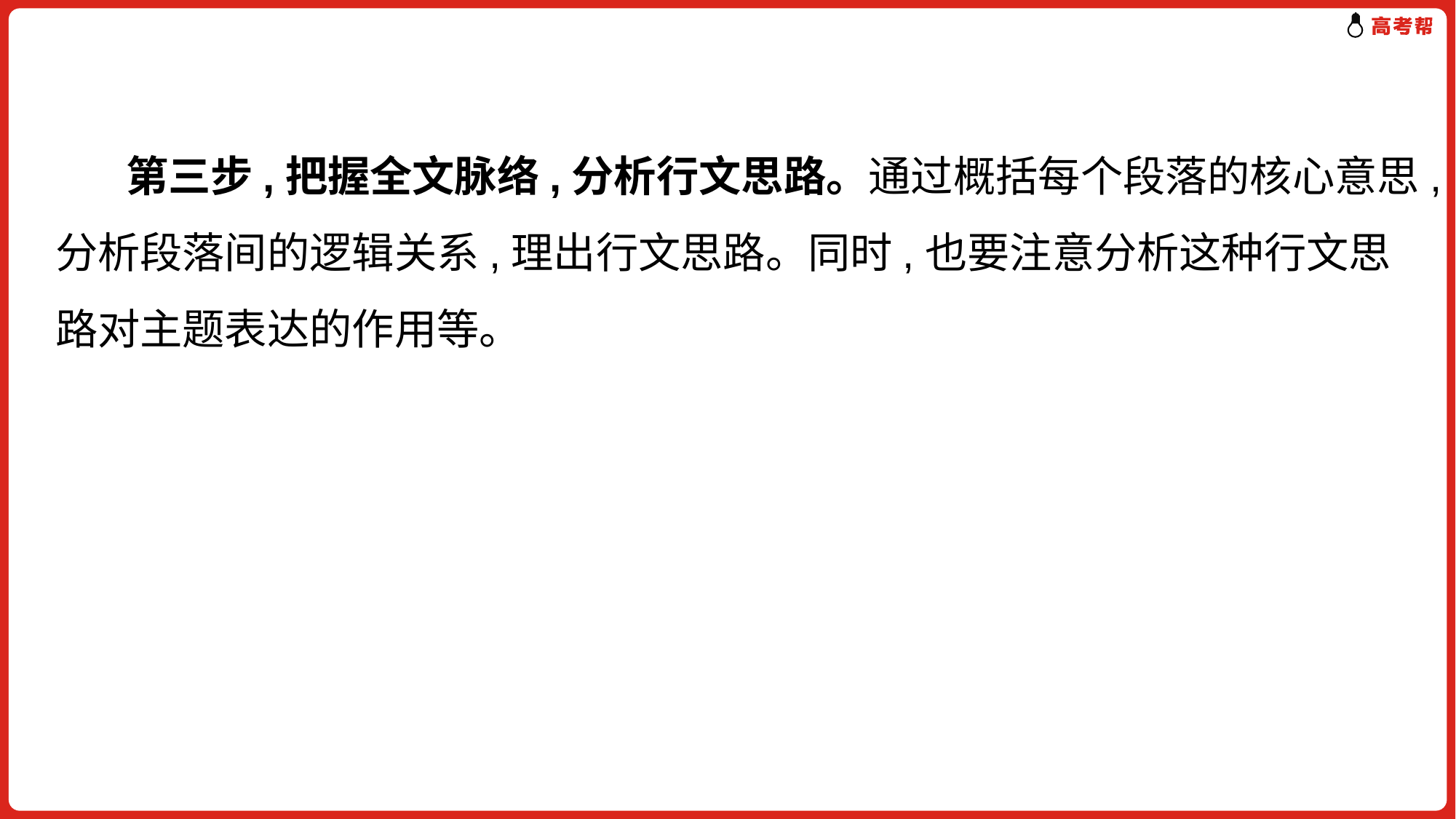

第三步,把握全文脉络,分析行文思路。通过概括每个段落的核心意思,分析段落间的逻辑关系,理出行文思路。同时,也要注意分析这种行文思路对主题表达的作用等。